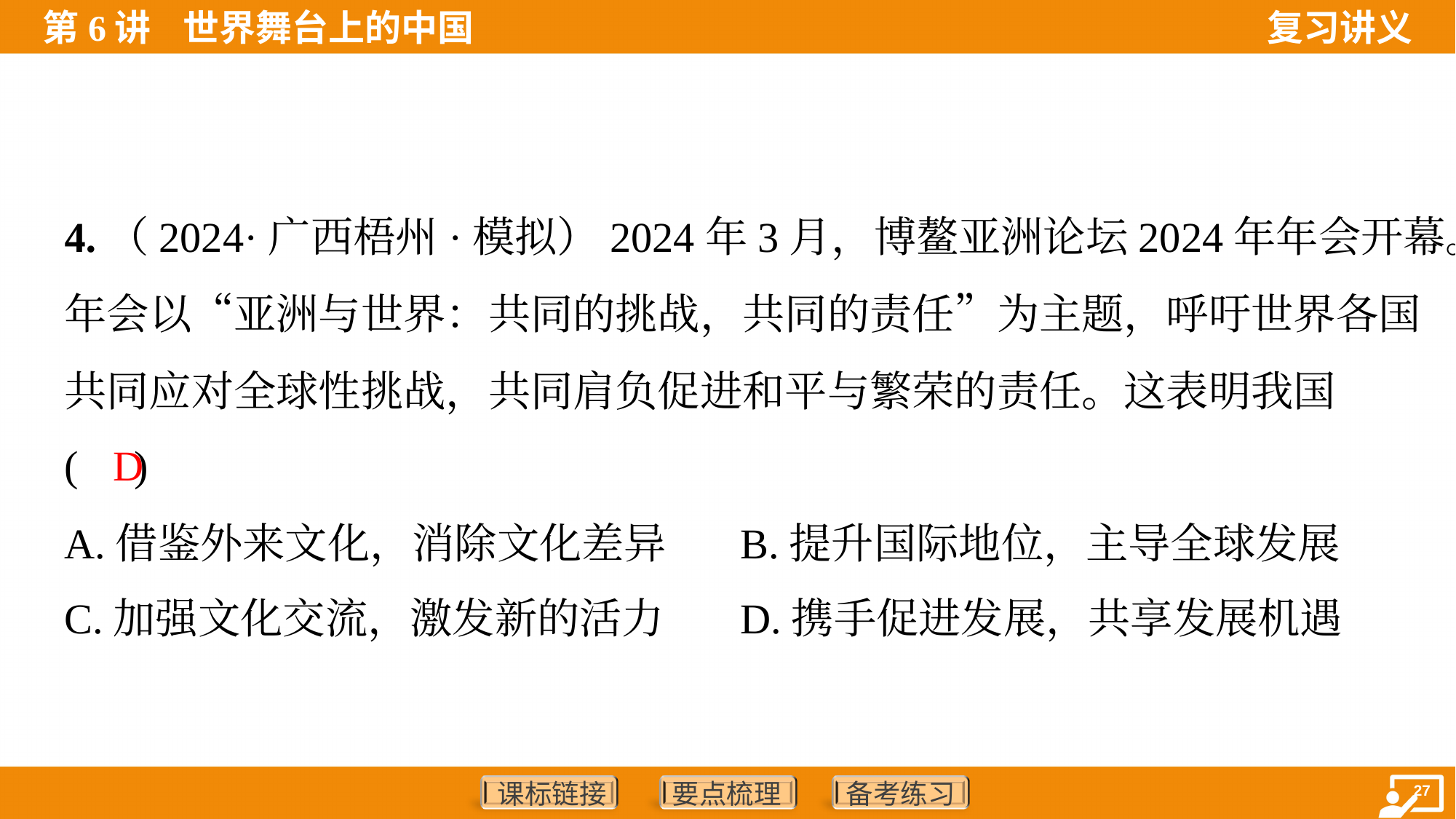

4.（2024·广西梧州·模拟）2024年3月，博鳌亚洲论坛2024年年会开幕。
年会以“亚洲与世界：共同的挑战，共同的责任”为主题，呼吁世界各国
共同应对全球性挑战，共同肩负促进和平与繁荣的责任。这表明我国
(     )
D
A.借鉴外来文化，消除文化差异	B.提升国际地位，主导全球发展
C.加强文化交流，激发新的活力	D.携手促进发展，共享发展机遇